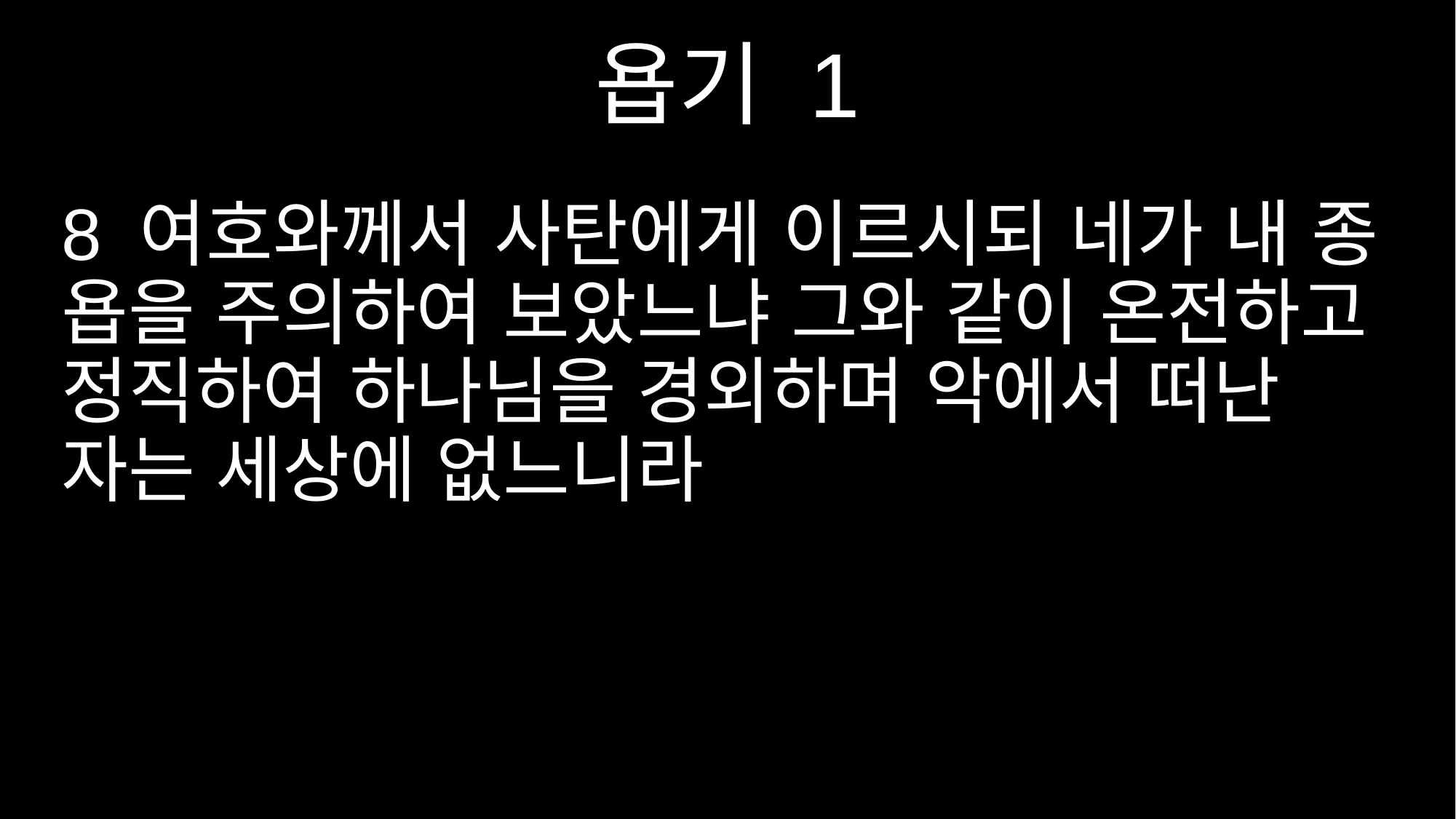

욥기 1
8 여호와께서 사탄에게 이르시되 네가 내 종 욥을 주의하여 보았느냐 그와 같이 온전하고 정직하여 하나님을 경외하며 악에서 떠난 자는 세상에 없느니라